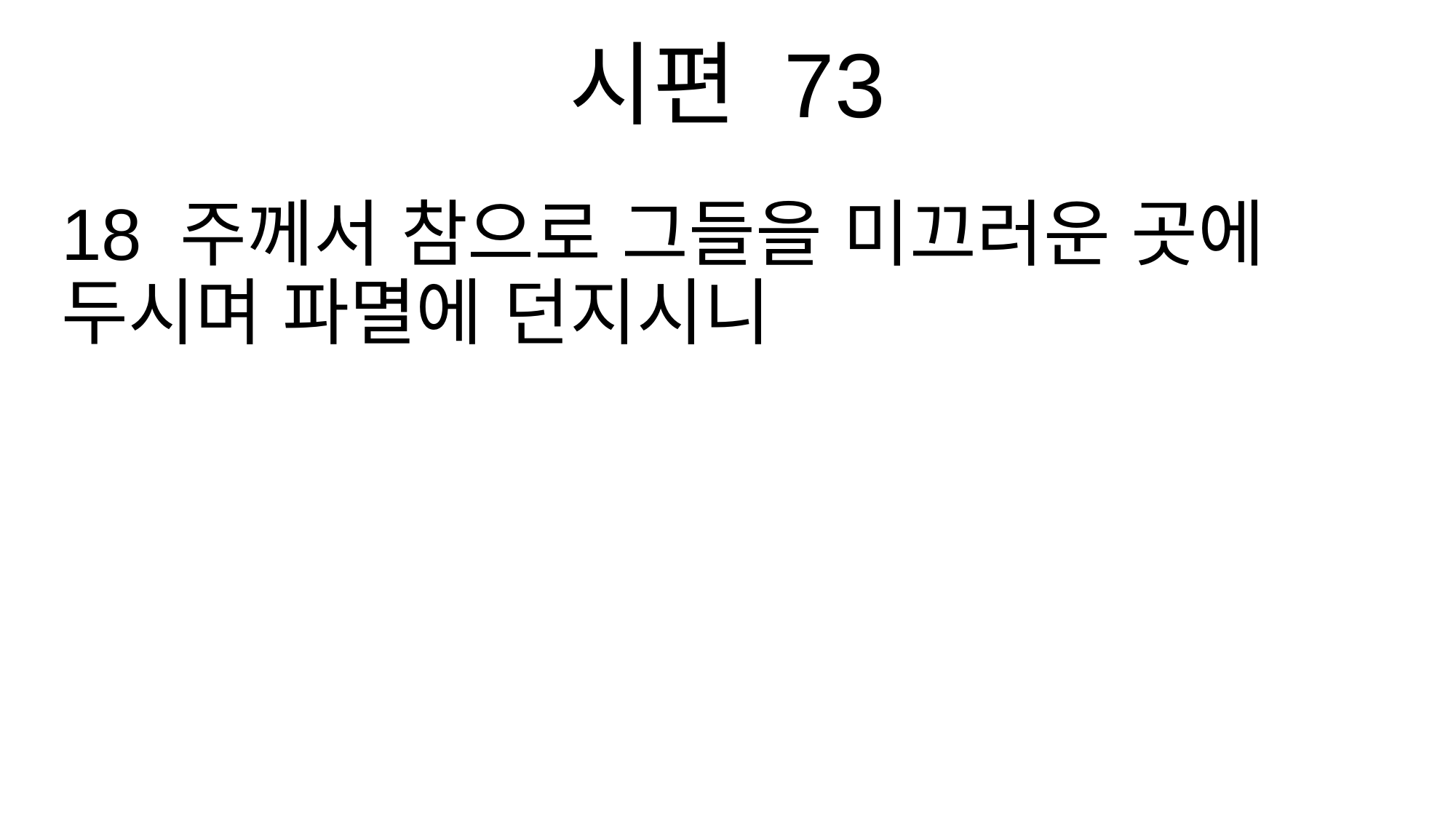

시편 73
18 주께서 참으로 그들을 미끄러운 곳에 두시며 파멸에 던지시니